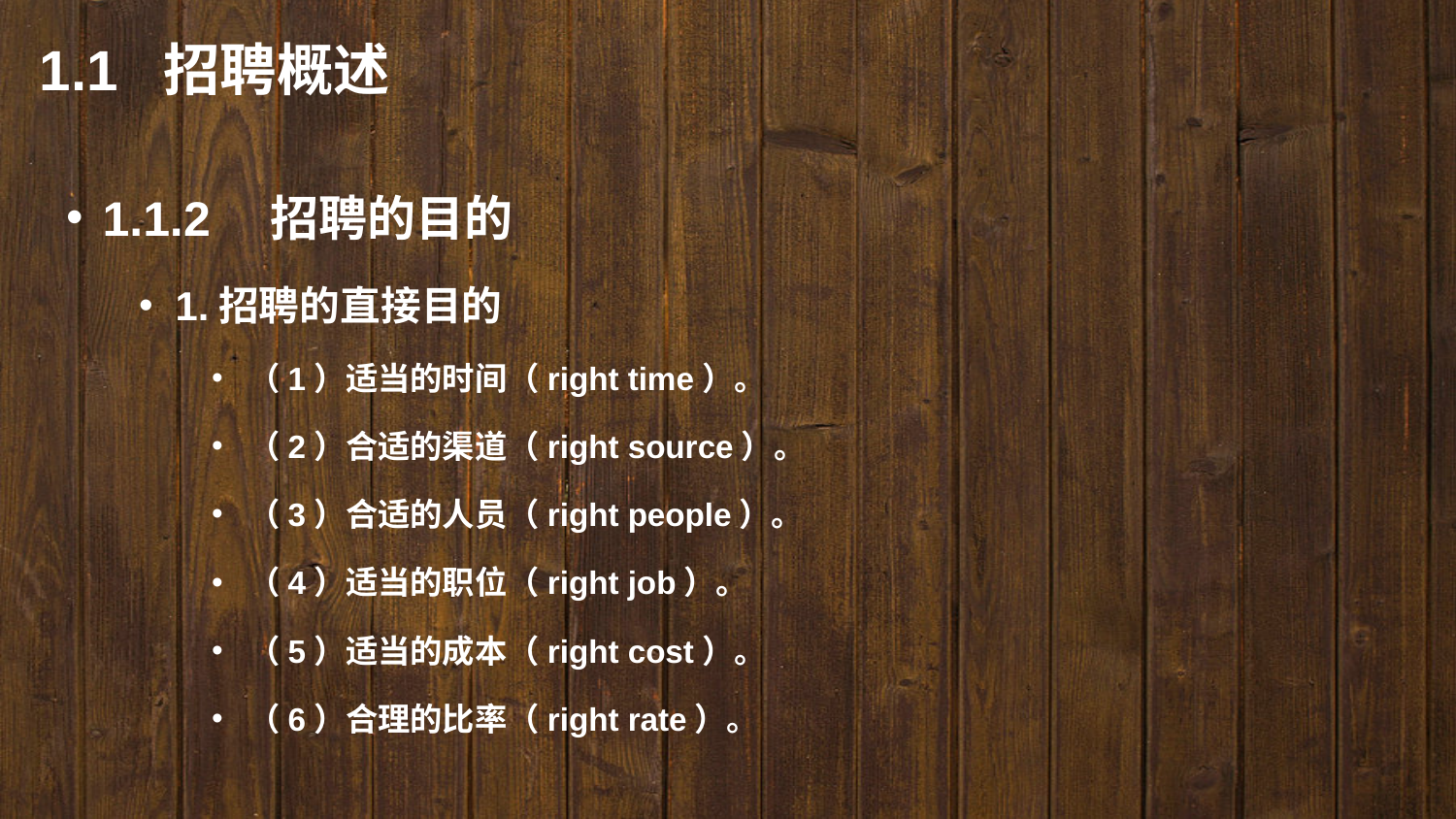

1.1  招聘概述
1.1.2　招聘的目的
1.招聘的直接目的
（1）适当的时间（right time）。
（2）合适的渠道（right source）。
（3）合适的人员（right people）。
（4）适当的职位（right job）。
（5）适当的成本（right cost）。
（6）合理的比率（right rate）。